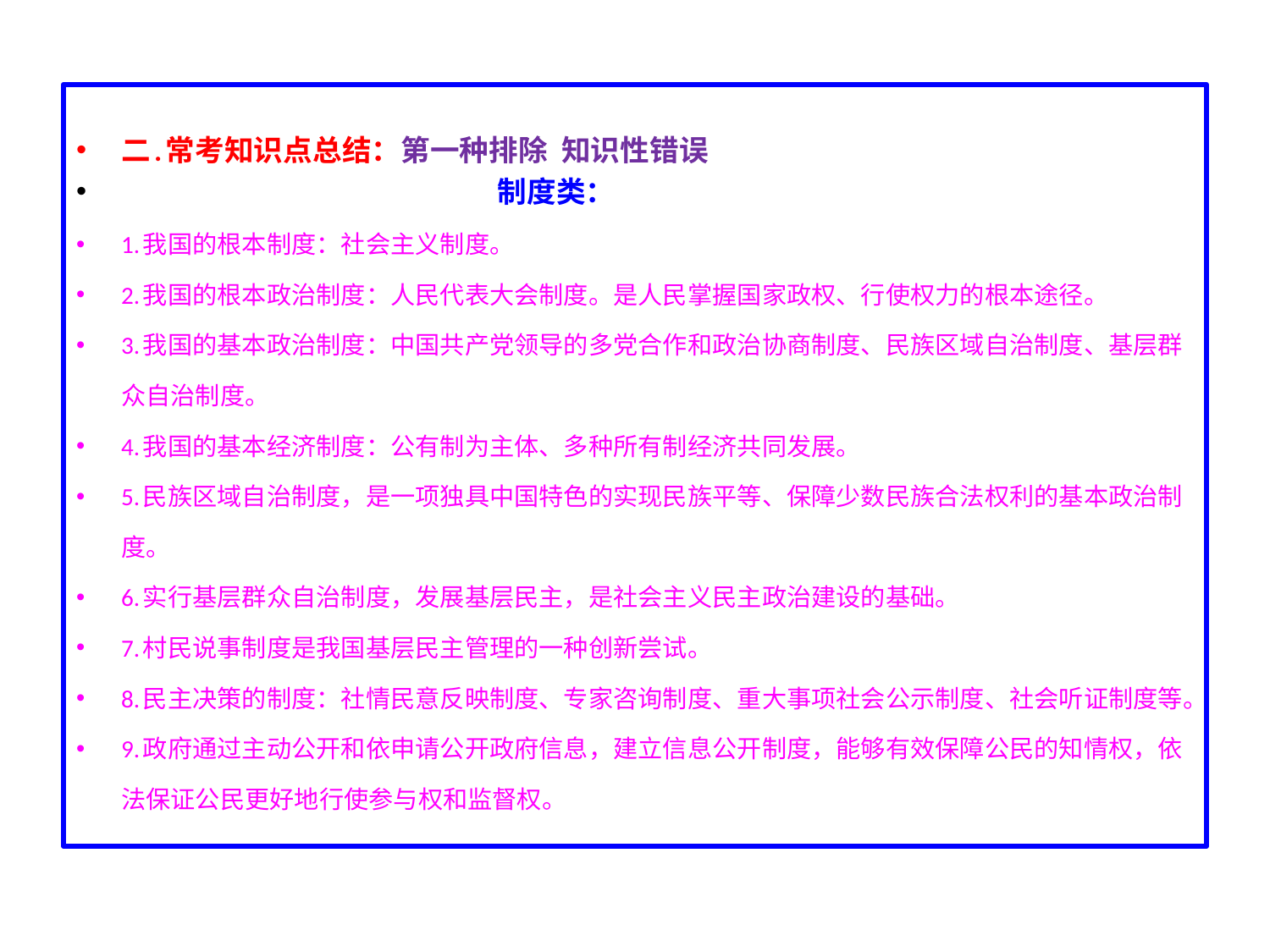

二.常考知识点总结：第一种排除  知识性错误
                                                       制度类：
1.我国的根本制度：社会主义制度。
2.我国的根本政治制度：人民代表大会制度。是人民掌握国家政权、行使权力的根本途径。
3.我国的基本政治制度：中国共产党领导的多党合作和政治协商制度、民族区域自治制度、基层群众自治制度。
4.我国的基本经济制度：公有制为主体、多种所有制经济共同发展。
5.民族区域自治制度，是一项独具中国特色的实现民族平等、保障少数民族合法权利的基本政治制度。
6.实行基层群众自治制度，发展基层民主，是社会主义民主政治建设的基础。
7.村民说事制度是我国基层民主管理的一种创新尝试。
8.民主决策的制度：社情民意反映制度、专家咨询制度、重大事项社会公示制度、社会听证制度等。
9.政府通过主动公开和依申请公开政府信息，建立信息公开制度，能够有效保障公民的知情权，依法保证公民更好地行使参与权和监督权。